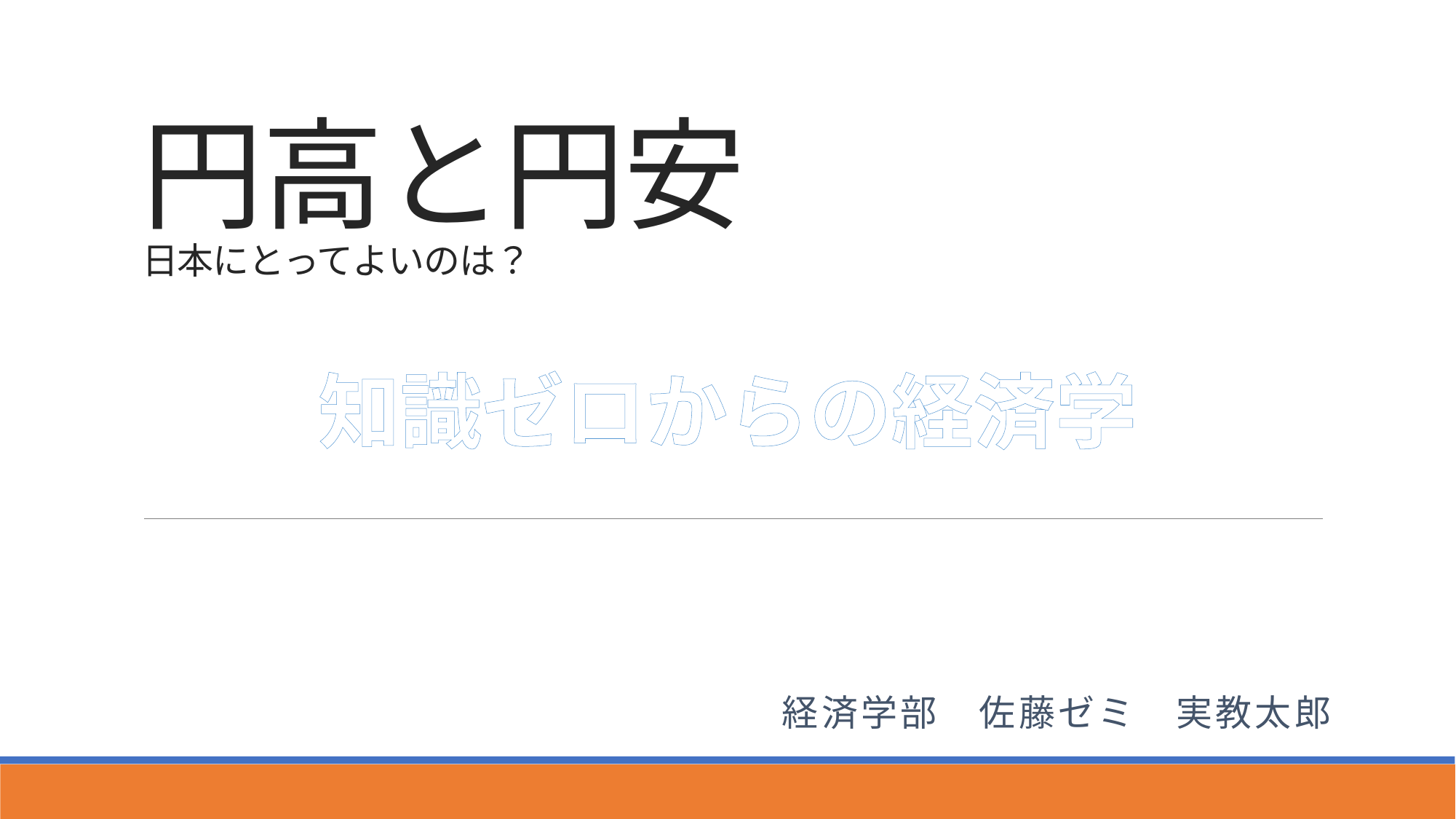

# 円高と円安 日本にとってよいのは？
知識ゼロからの経済学
経済学部　佐藤ゼミ　実教太郎